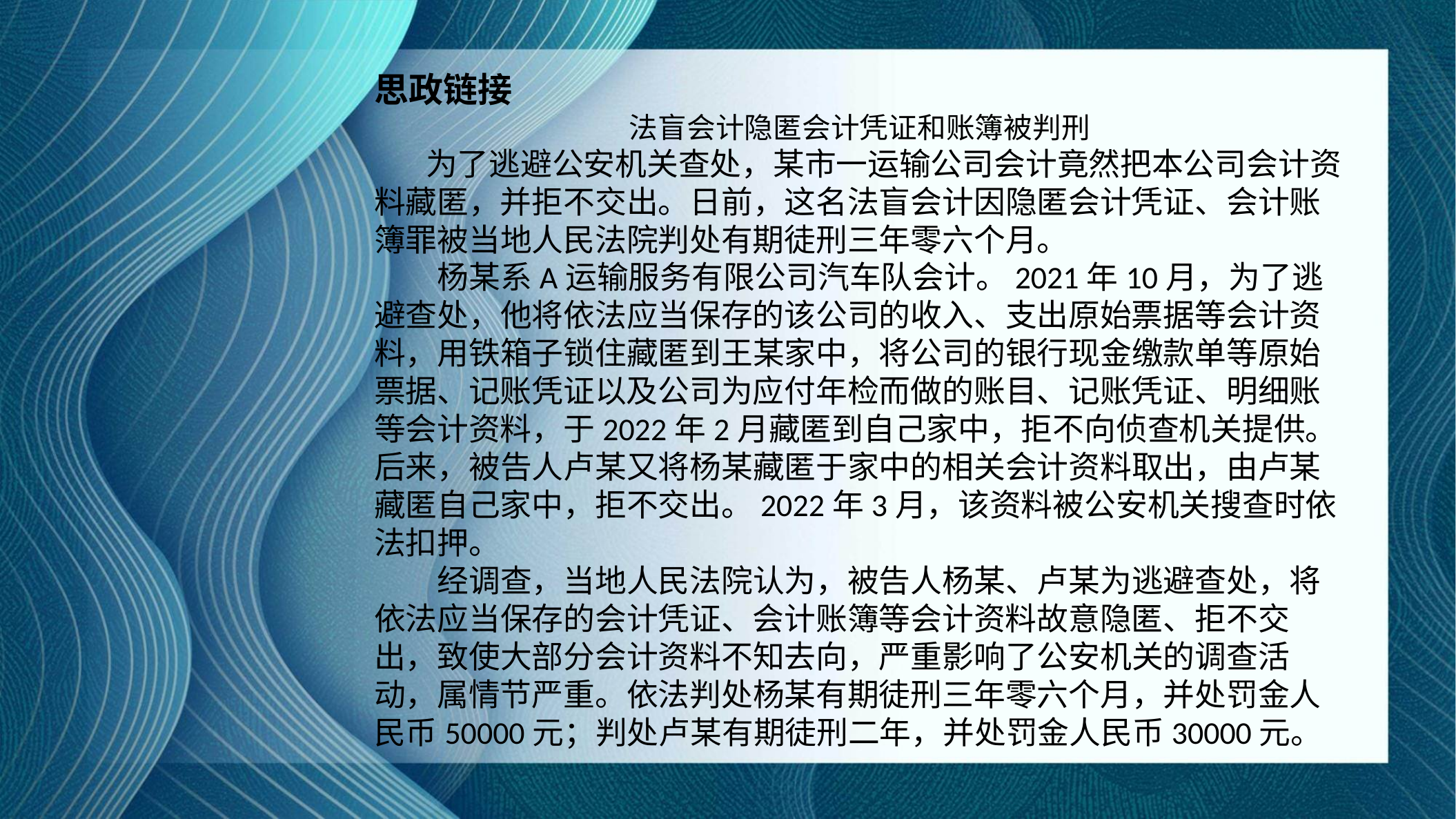

思政链接
法盲会计隐匿会计凭证和账簿被判刑
为了逃避公安机关查处，某市一运输公司会计竟然把本公司会计资料藏匿，并拒不交出。日前，这名法盲会计因隐匿会计凭证、会计账簿罪被当地人民法院判处有期徒刑三年零六个月。
　　杨某系A运输服务有限公司汽车队会计。2021年10月，为了逃避查处，他将依法应当保存的该公司的收入、支出原始票据等会计资料，用铁箱子锁住藏匿到王某家中，将公司的银行现金缴款单等原始票据、记账凭证以及公司为应付年检而做的账目、记账凭证、明细账等会计资料，于2022年2月藏匿到自己家中，拒不向侦查机关提供。后来，被告人卢某又将杨某藏匿于家中的相关会计资料取出，由卢某藏匿自己家中，拒不交出。2022年3月，该资料被公安机关搜查时依法扣押。
　　经调查，当地人民法院认为，被告人杨某、卢某为逃避查处，将依法应当保存的会计凭证、会计账簿等会计资料故意隐匿、拒不交出，致使大部分会计资料不知去向，严重影响了公安机关的调查活动，属情节严重。依法判处杨某有期徒刑三年零六个月，并处罚金人民币50000元；判处卢某有期徒刑二年，并处罚金人民币30000元。